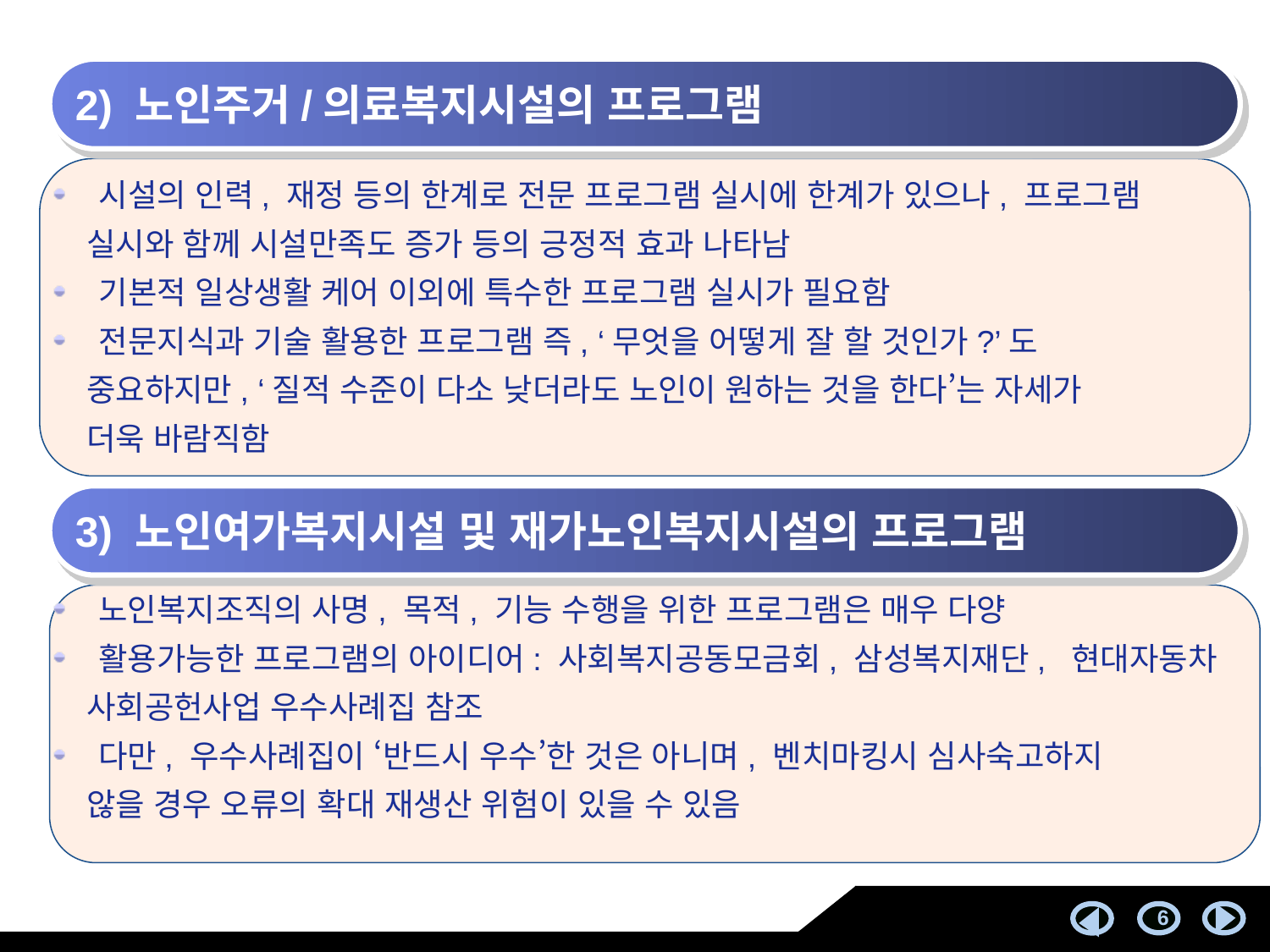

2) 노인주거/의료복지시설의 프로그램
 시설의 인력, 재정 등의 한계로 전문 프로그램 실시에 한계가 있으나, 프로그램
   실시와 함께 시설만족도 증가 등의 긍정적 효과 나타남
 기본적 일상생활 케어 이외에 특수한 프로그램 실시가 필요함
 전문지식과 기술 활용한 프로그램 즉, ‘무엇을 어떻게 잘 할 것인가?’도
   중요하지만, ‘질적 수준이 다소 낮더라도 노인이 원하는 것을 한다’는 자세가
   더욱 바람직함

3) 노인여가복지시설 및 재가노인복지시설의 프로그램
 노인복지조직의 사명, 목적, 기능 수행을 위한 프로그램은 매우 다양
 활용가능한 프로그램의 아이디어: 사회복지공동모금회, 삼성복지재단,  현대자동차
   사회공헌사업 우수사례집 참조
 다만, 우수사례집이 ‘반드시 우수’한 것은 아니며, 벤치마킹시 심사숙고하지
   않을 경우 오류의 확대 재생산 위험이 있을 수 있음